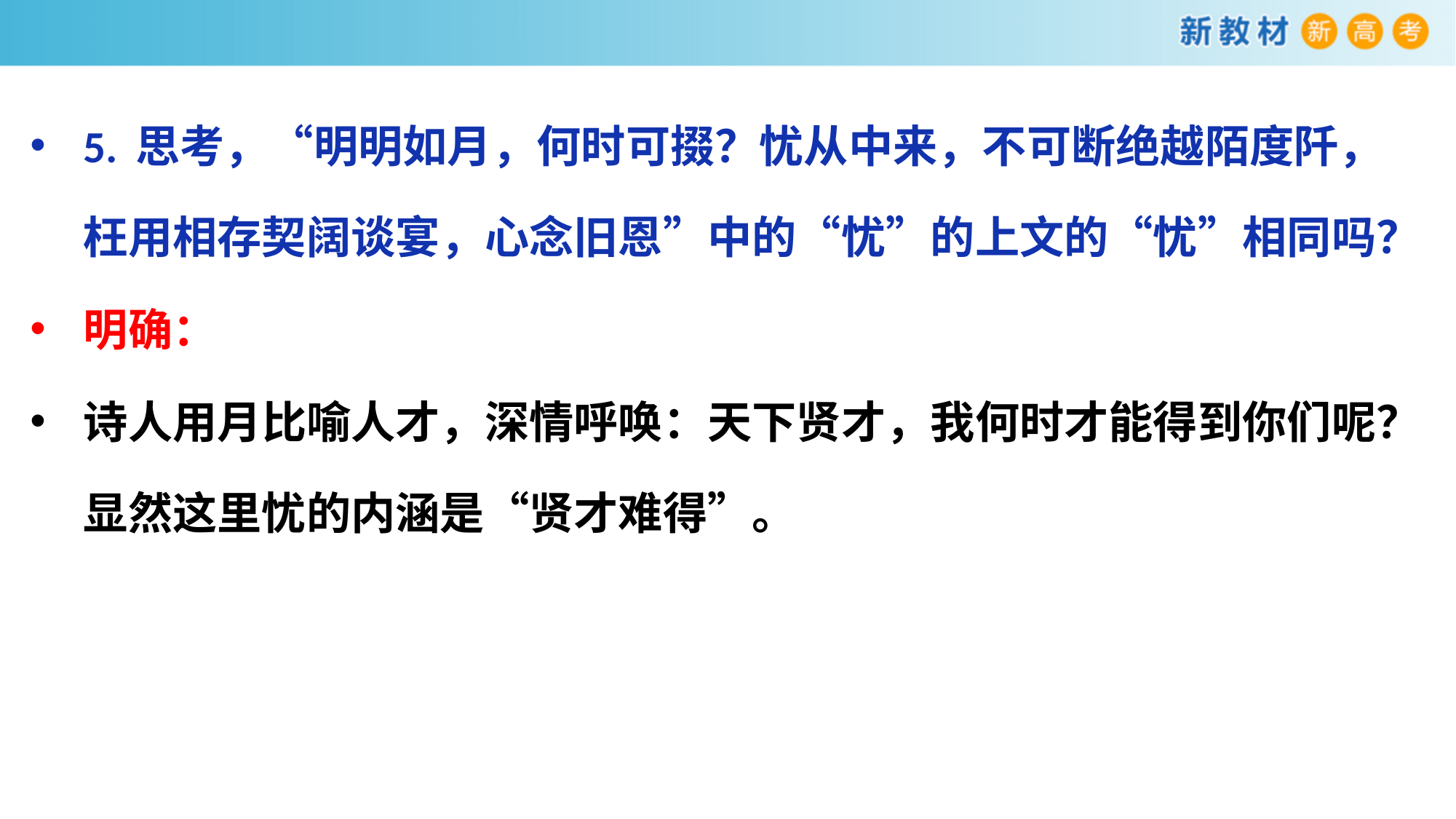

5. 思考，“明明如月，何时可掇？忧从中来，不可断绝越陌度阡，枉用相存契阔谈宴，心念旧恩”中的“忧”的上文的“忧”相同吗？
明确：
诗人用月比喻人才，深情呼唤：天下贤才，我何时才能得到你们呢？显然这里忧的内涵是“贤才难得”。